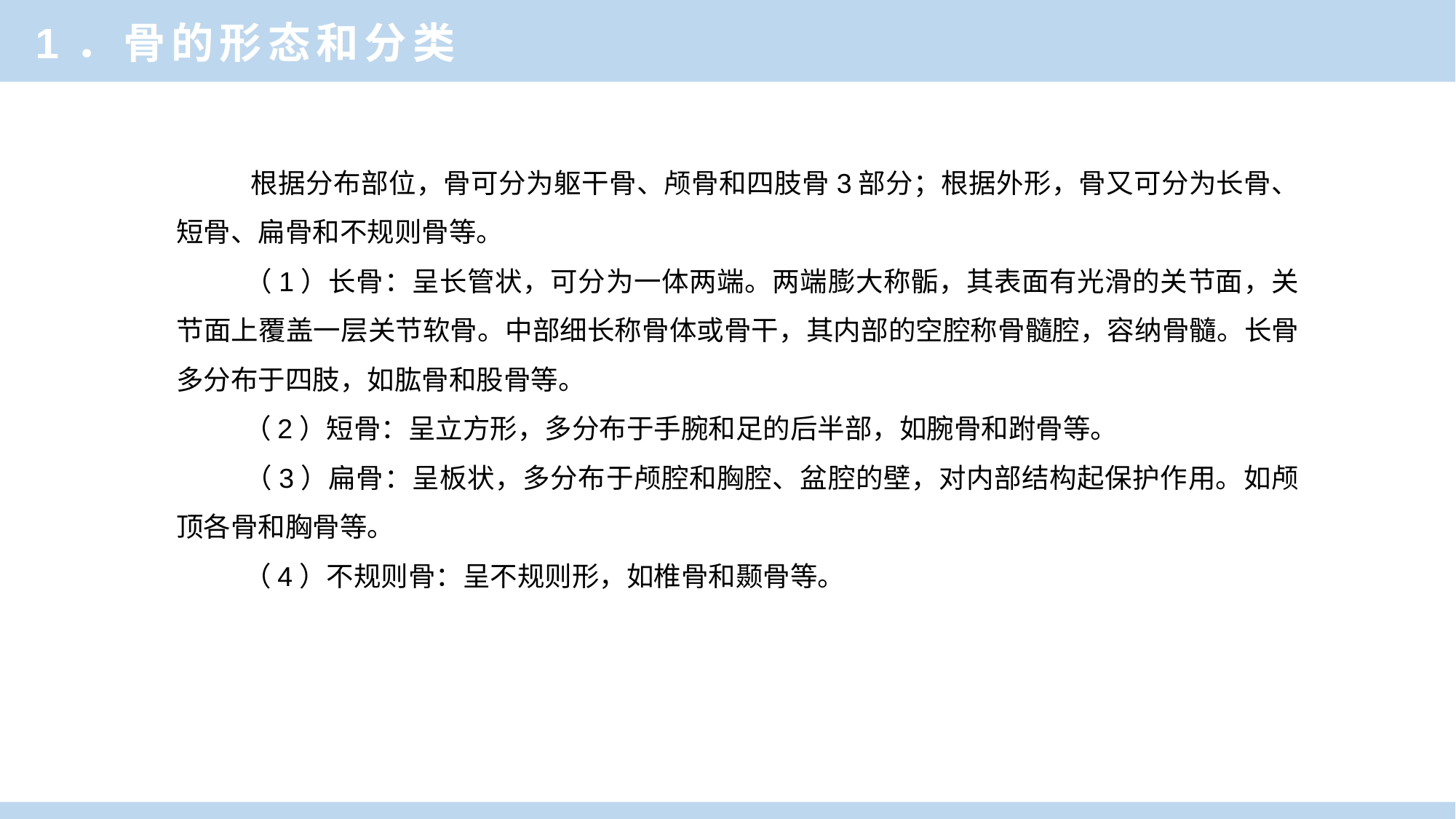

1．骨的形态和分类
  根据分布部位，骨可分为躯干骨、颅骨和四肢骨3部分；根据外形，骨又可分为长骨、短骨、扁骨和不规则骨等。
 （1）长骨：呈长管状，可分为一体两端。两端膨大称骺，其表面有光滑的关节面，关节面上覆盖一层关节软骨。中部细长称骨体或骨干，其内部的空腔称骨髓腔，容纳骨髓。长骨多分布于四肢，如肱骨和股骨等。
 （2）短骨：呈立方形，多分布于手腕和足的后半部，如腕骨和跗骨等。
 （3）扁骨：呈板状，多分布于颅腔和胸腔、盆腔的壁，对内部结构起保护作用。如颅顶各骨和胸骨等。
 （4）不规则骨：呈不规则形，如椎骨和颞骨等。